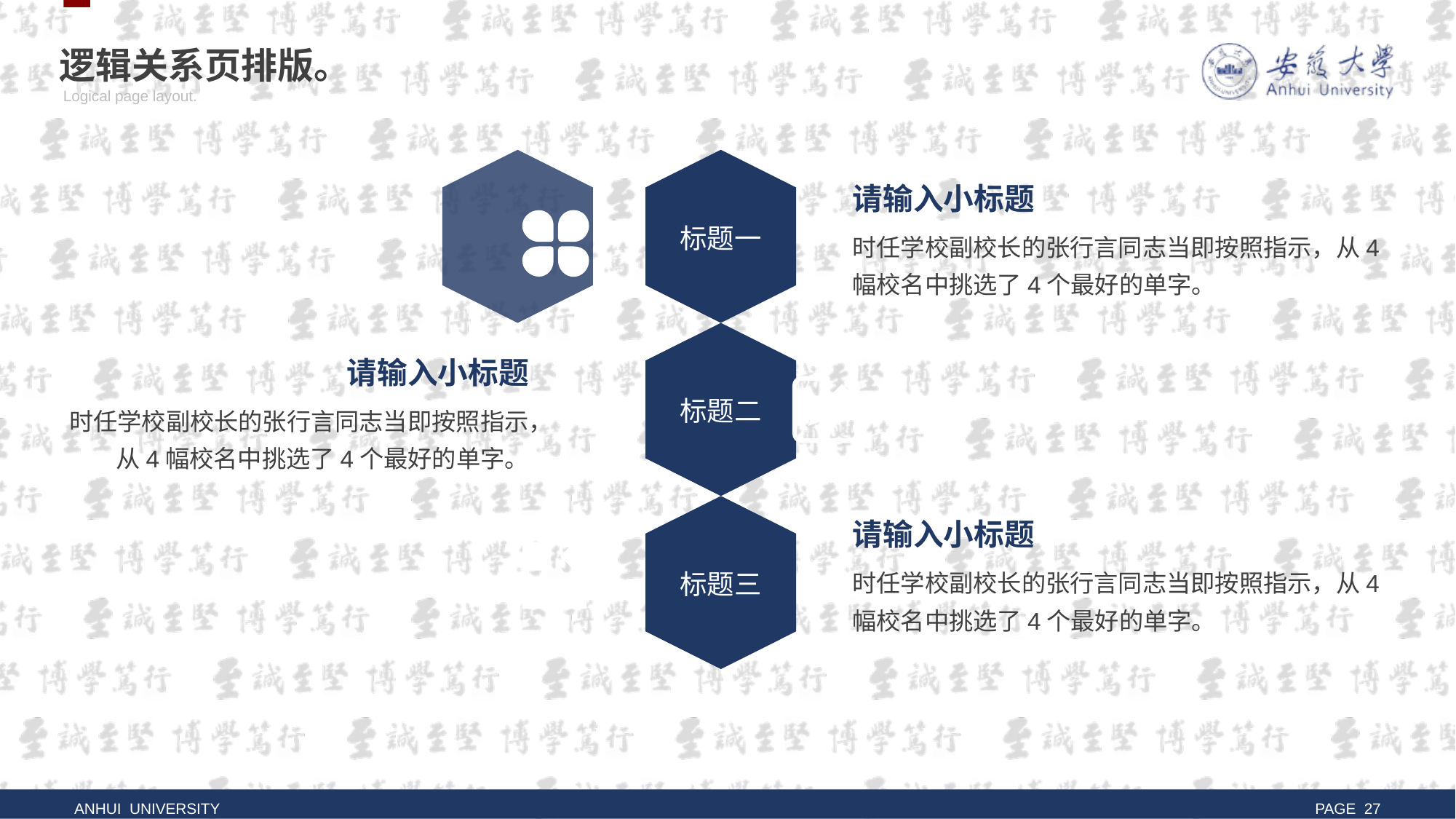

逻辑关系页排版。
Logical page layout.
标题一
标题二
标题三
请输入小标题
时任学校副校长的张行言同志当即按照指示，从4幅校名中挑选了4个最好的单字。

请输入小标题
时任学校副校长的张行言同志当即按照指示，从4幅校名中挑选了4个最好的单字。

请输入小标题
时任学校副校长的张行言同志当即按照指示，从4幅校名中挑选了4个最好的单字。

ANHUI  UNIVERSITY
PAGE  27